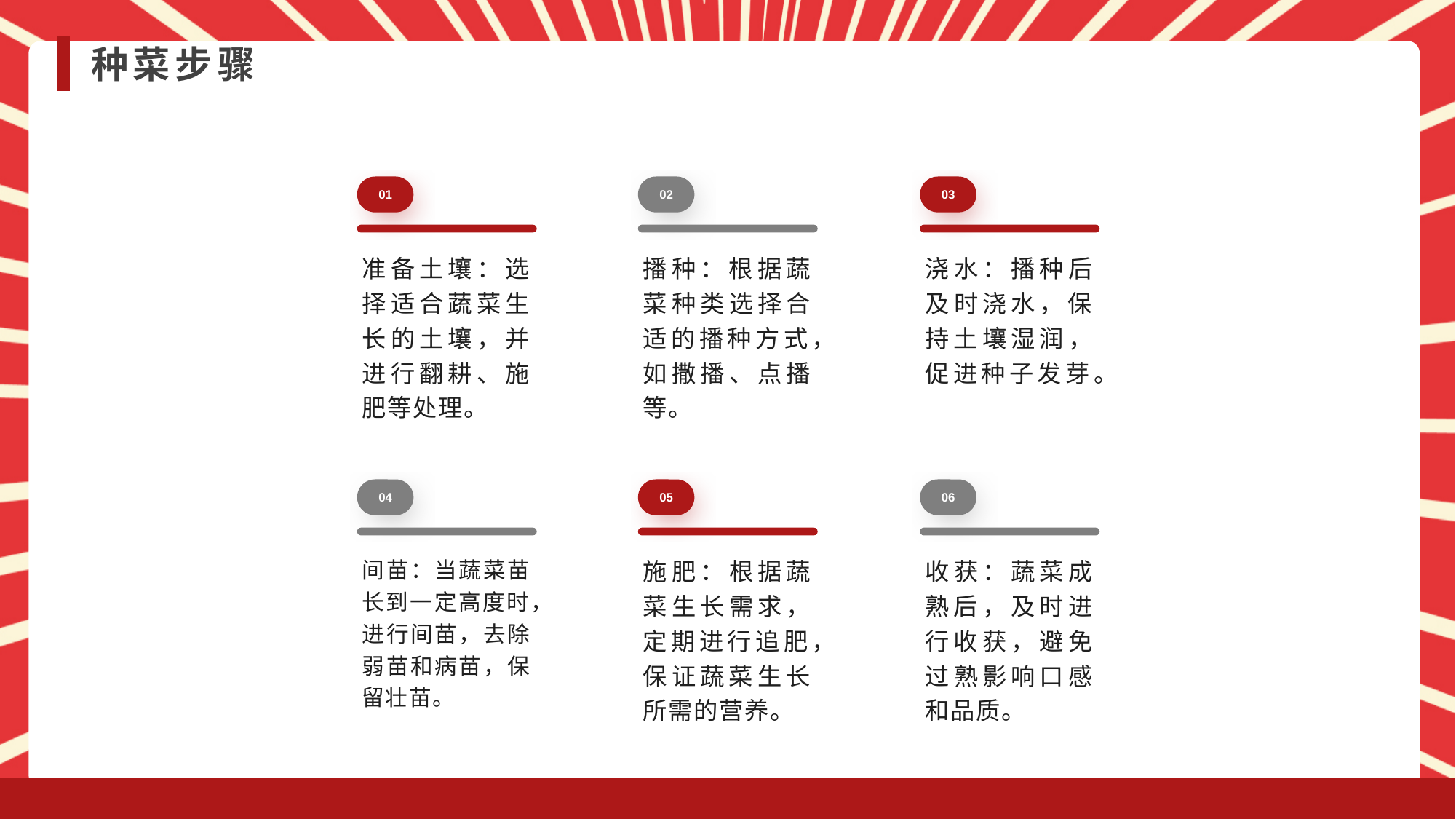

种菜步骤
01
02
03

准备土壤：选择适合蔬菜生长的土壤，并进行翻耕、施肥等处理。
播种：根据蔬菜种类选择合适的播种方式，如撒播、点播等。
浇水：播种后及时浇水，保持土壤湿润，促进种子发芽。
04
05
06

间苗：当蔬菜苗长到一定高度时，进行间苗，去除弱苗和病苗，保留壮苗。
施肥：根据蔬菜生长需求，定期进行追肥，保证蔬菜生长所需的营养。
收获：蔬菜成熟后，及时进行收获，避免过熟影响口感和品质。